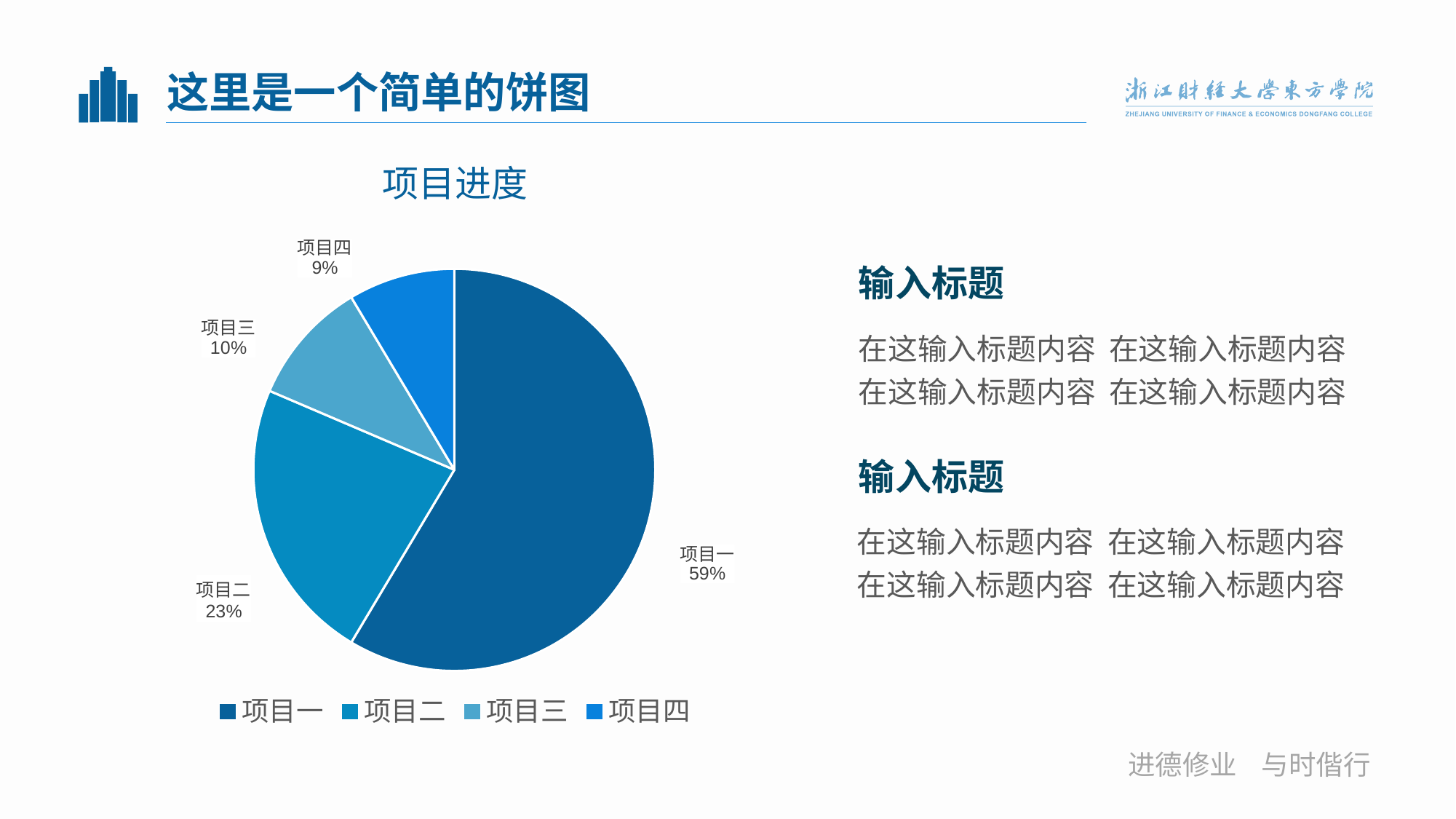

# 这里是一个简单的饼图

### Chart:

| Category | 项目进度 |
|---|---|
| 项目一 | 8.2 |
| 项目二 | 3.2 |
| 项目三 | 1.4 |
| 项目四 | 1.2 |
输入标题
在这输入标题内容  在这输入标题内容  在这输入标题内容  在这输入标题内容
输入标题
在这输入标题内容  在这输入标题内容  在这输入标题内容  在这输入标题内容